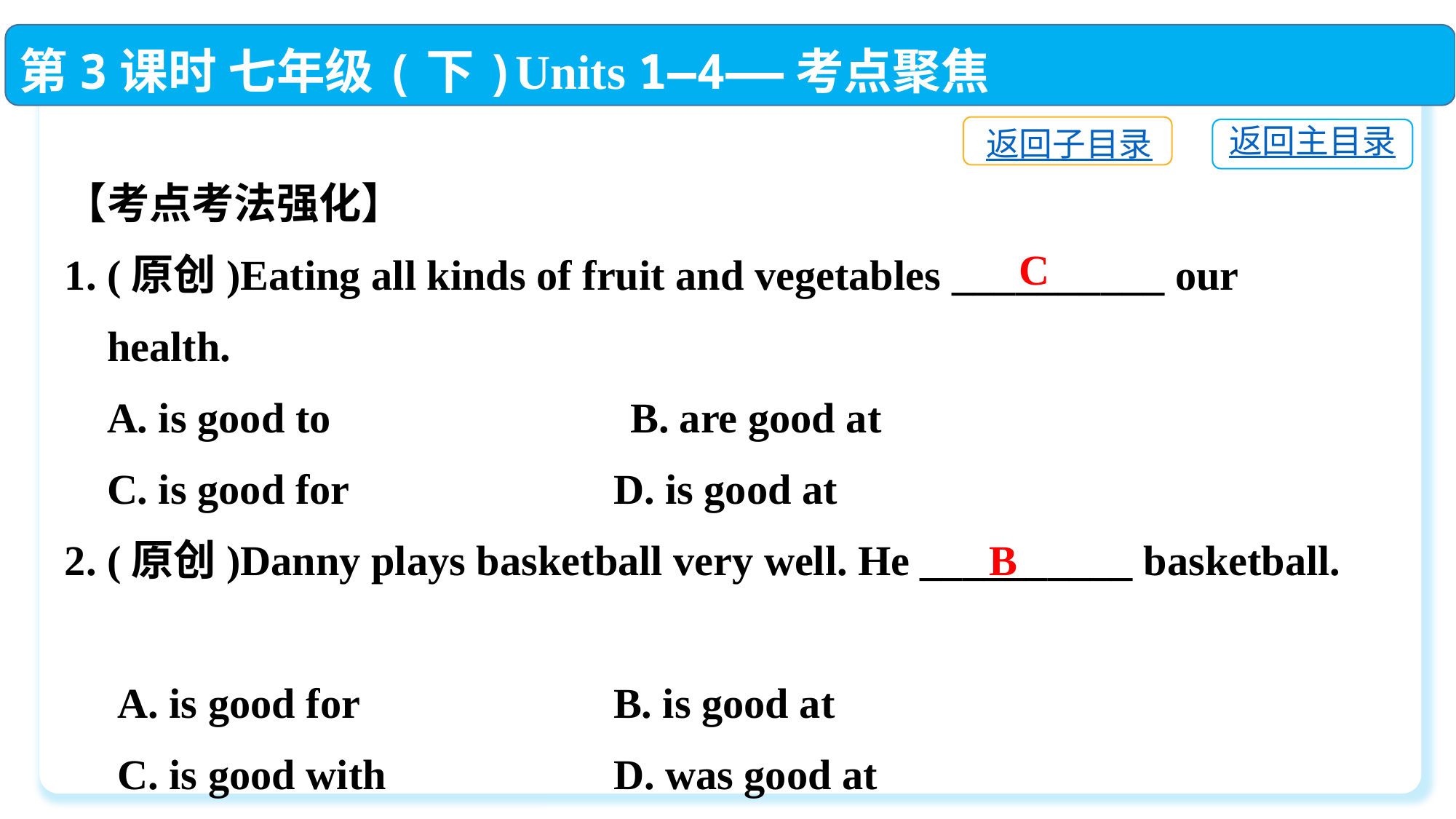

第3课时 七年级(下)Units 1—4——考点聚焦

返回子目录
返回主目录
【考点考法强化】
1. (原创)Eating all kinds of fruit and vegetables __________ our
    health.
    A. is good to　　　　　	 B. are good at
    C. is good for	                     D. is good at
2. (原创)Danny plays basketball very well. He __________ basketball.
     A. is good for	                     B. is good at
     C. is good with	                     D. was good at

C
B